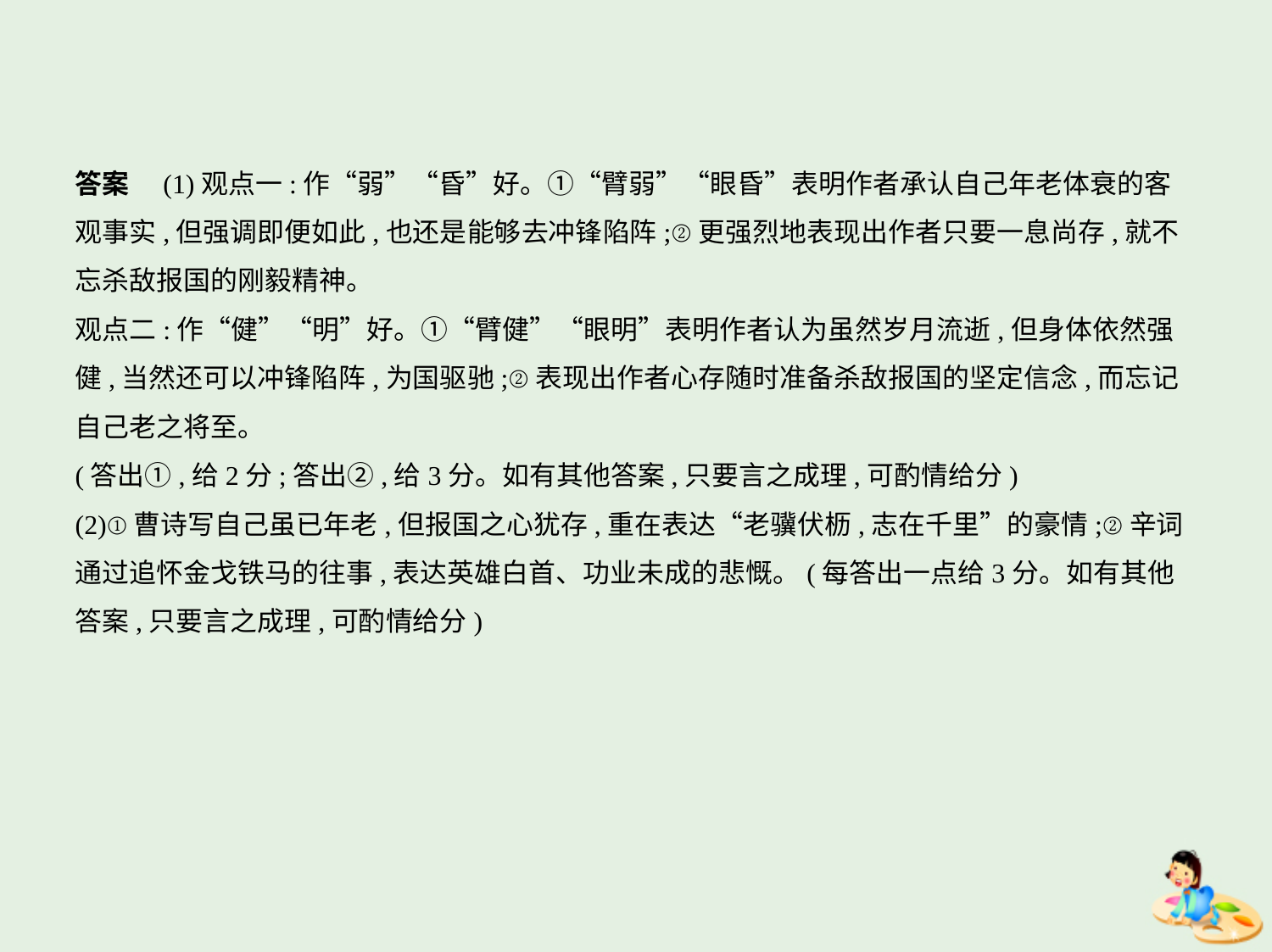

答案　(1)观点一:作“弱”“昏”好。①“臂弱”“眼昏”表明作者承认自己年老体衰的客
观事实,但强调即便如此,也还是能够去冲锋陷阵;②更强烈地表现出作者只要一息尚存,就不
忘杀敌报国的刚毅精神。
观点二:作“健”“明”好。①“臂健”“眼明”表明作者认为虽然岁月流逝,但身体依然强
健,当然还可以冲锋陷阵,为国驱驰;②表现出作者心存随时准备杀敌报国的坚定信念,而忘记
自己老之将至。
(答出①,给2分;答出②,给3分。如有其他答案,只要言之成理,可酌情给分)
(2)①曹诗写自己虽已年老,但报国之心犹存,重在表达“老骥伏枥,志在千里”的豪情;②辛词
通过追怀金戈铁马的往事,表达英雄白首、功业未成的悲慨。(每答出一点给3分。如有其他
答案,只要言之成理,可酌情给分)